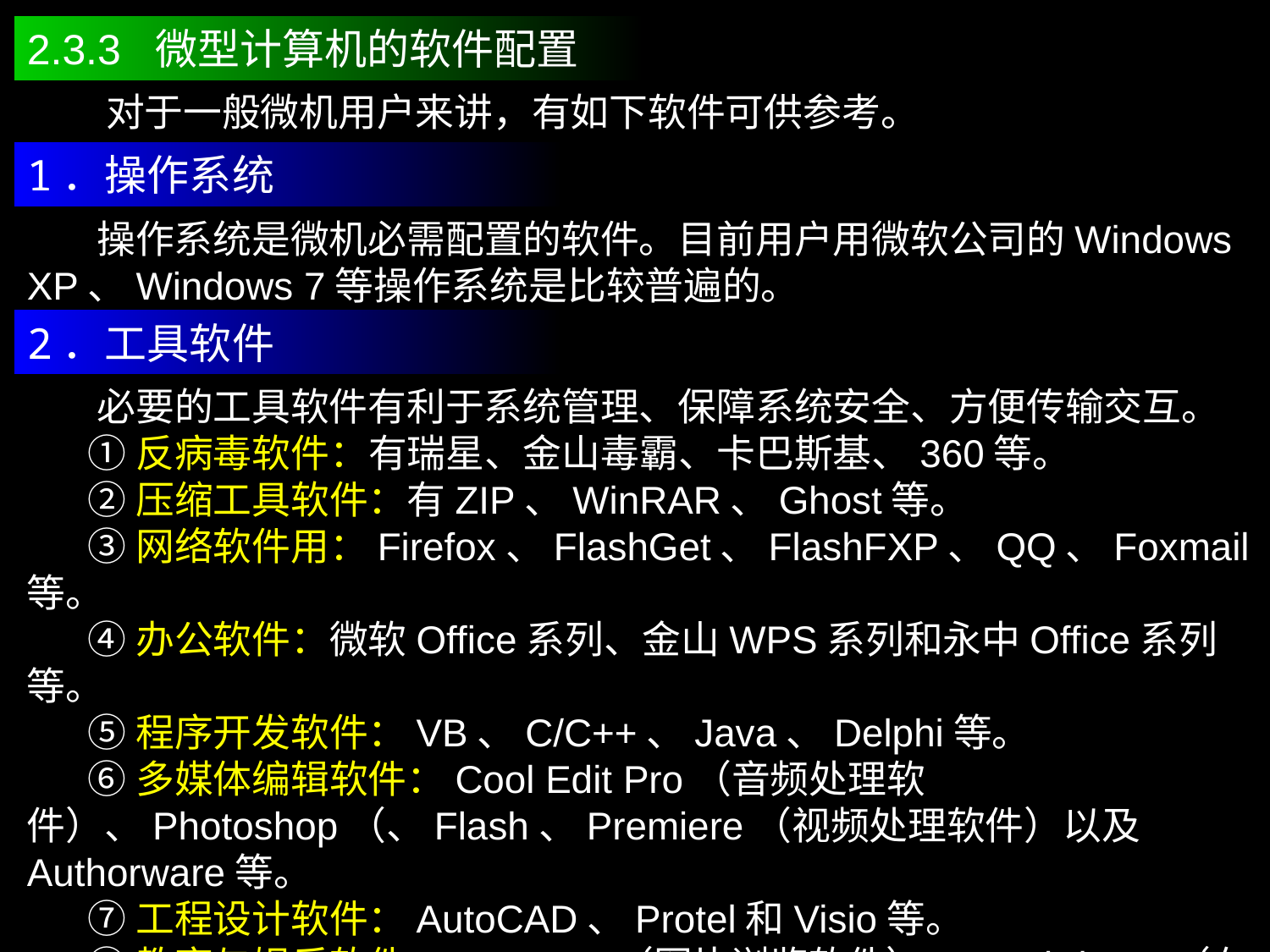

2.3.3  微型计算机的软件配置
        对于一般微机用户来讲，有如下软件可供参考。
1．操作系统
       操作系统是微机必需配置的软件。目前用户用微软公司的Windows XP、Windows 7等操作系统是比较普遍的。
2．工具软件
       必要的工具软件有利于系统管理、保障系统安全、方便传输交互。
       ①反病毒软件：有瑞星、金山毒霸、卡巴斯基、360等。
       ②压缩工具软件：有ZIP、WinRAR、Ghost等。
       ③网络软件用：Firefox、FlashGet、FlashFXP、QQ、Foxmail等。
       ④办公软件：微软Office系列、金山WPS系列和永中Office系列等。
       ⑤程序开发软件：VB、C/C++、Java、Delphi等。
       ⑥多媒体编辑软件：Cool Edit Pro（音频处理软件）、Photoshop（、Flash、Premiere（视频处理软件）以及Authorware等。
       ⑦工程设计软件：AutoCAD、Protel和Visio等。
       ⑧教育与娱乐软件：ACDSee（图片浏览软件）、RealPlayer（在线播放软件）、魔兽争霸（游戏软件）等。
       ⑨其他专用软件：如“用友”、“北大方正”印刷出版系统等。